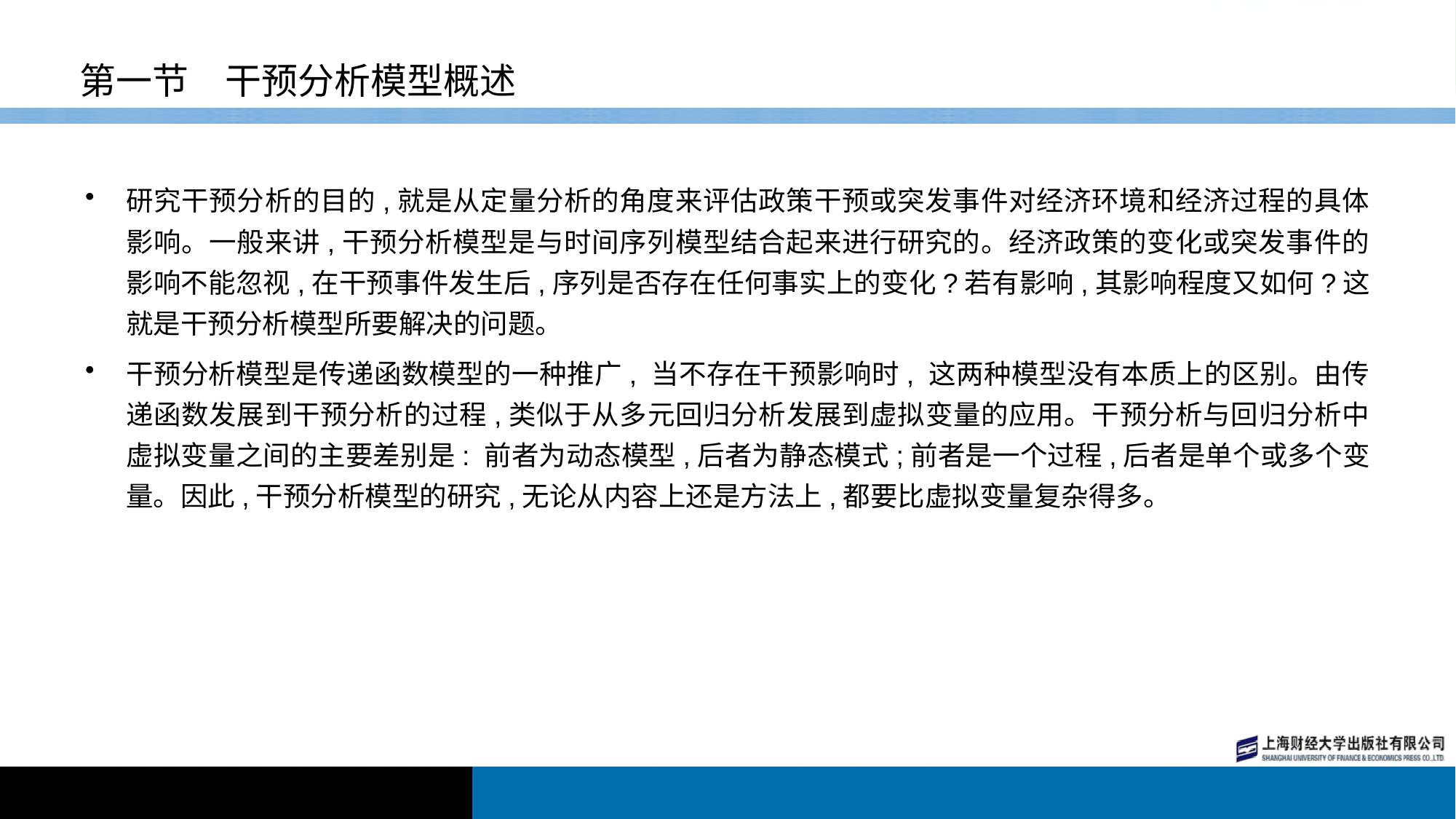

# 第一节　干预分析模型概述
研究干预分析的目的,就是从定量分析的角度来评估政策干预或突发事件对经济环境和经济过程的具体影响。一般来讲,干预分析模型是与时间序列模型结合起来进行研究的。经济政策的变化或突发事件的影响不能忽视,在干预事件发生后,序列是否存在任何事实上的变化?若有影响,其影响程度又如何?这就是干预分析模型所要解决的问题。
干预分析模型是传递函数模型的一种推广, 当不存在干预影响时, 这两种模型没有本质上的区别。由传递函数发展到干预分析的过程,类似于从多元回归分析发展到虚拟变量的应用。干预分析与回归分析中虚拟变量之间的主要差别是: 前者为动态模型,后者为静态模式;前者是一个过程,后者是单个或多个变量。因此,干预分析模型的研究,无论从内容上还是方法上,都要比虚拟变量复杂得多。
4